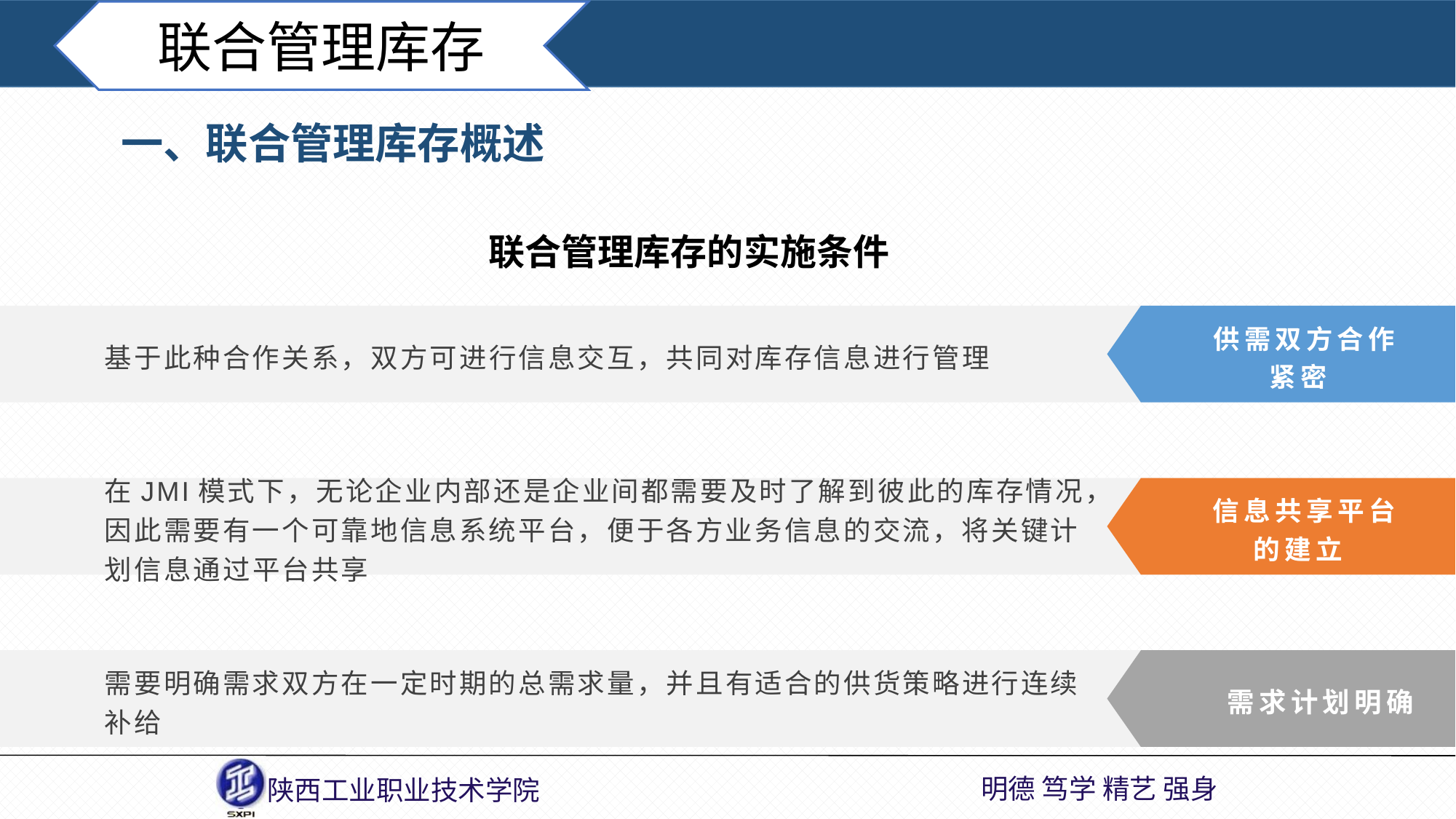

联合管理库存
一、联合管理库存概述
联合管理库存的实施条件

基于此种合作关系，双方可进行信息交互，共同对库存信息进行管理
 供需双方合作紧密

在JMI模式下，无论企业内部还是企业间都需要及时了解到彼此的库存情况，因此需要有一个可靠地信息系统平台，便于各方业务信息的交流，将关键计划信息通过平台共享
 信息共享平台的建立

需要明确需求双方在一定时期的总需求量，并且有适合的供货策略进行连续补给
 需求计划明确